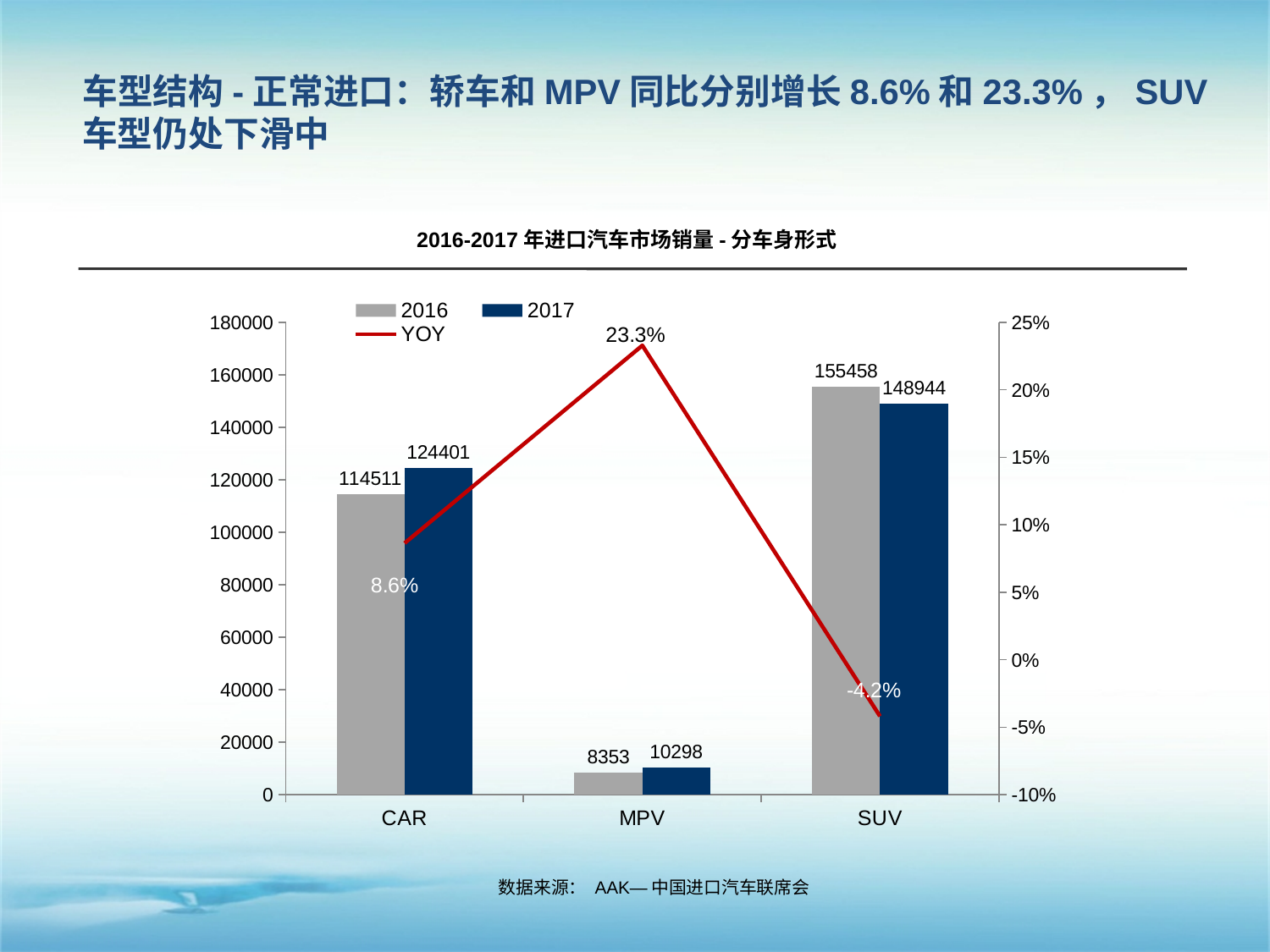

车型结构-正常进口：轿车和MPV同比分别增长8.6%和23.3%，SUV车型仍处下滑中
2016-2017年进口汽车市场销量-分车身形式

### Chart

| Category | 2016 | 2017 | YOY |
|---|---|---|---|
| CAR | 114511.0 | 124401.0 | 0.08636724856127381 |
| MPV | 8353.0 | 10298.0 | 0.23285047288399374 |
| SUV | 155458.0 | 148944.0 | -0.04190199282121228 |
数据来源： AAK—中国进口汽车联席会